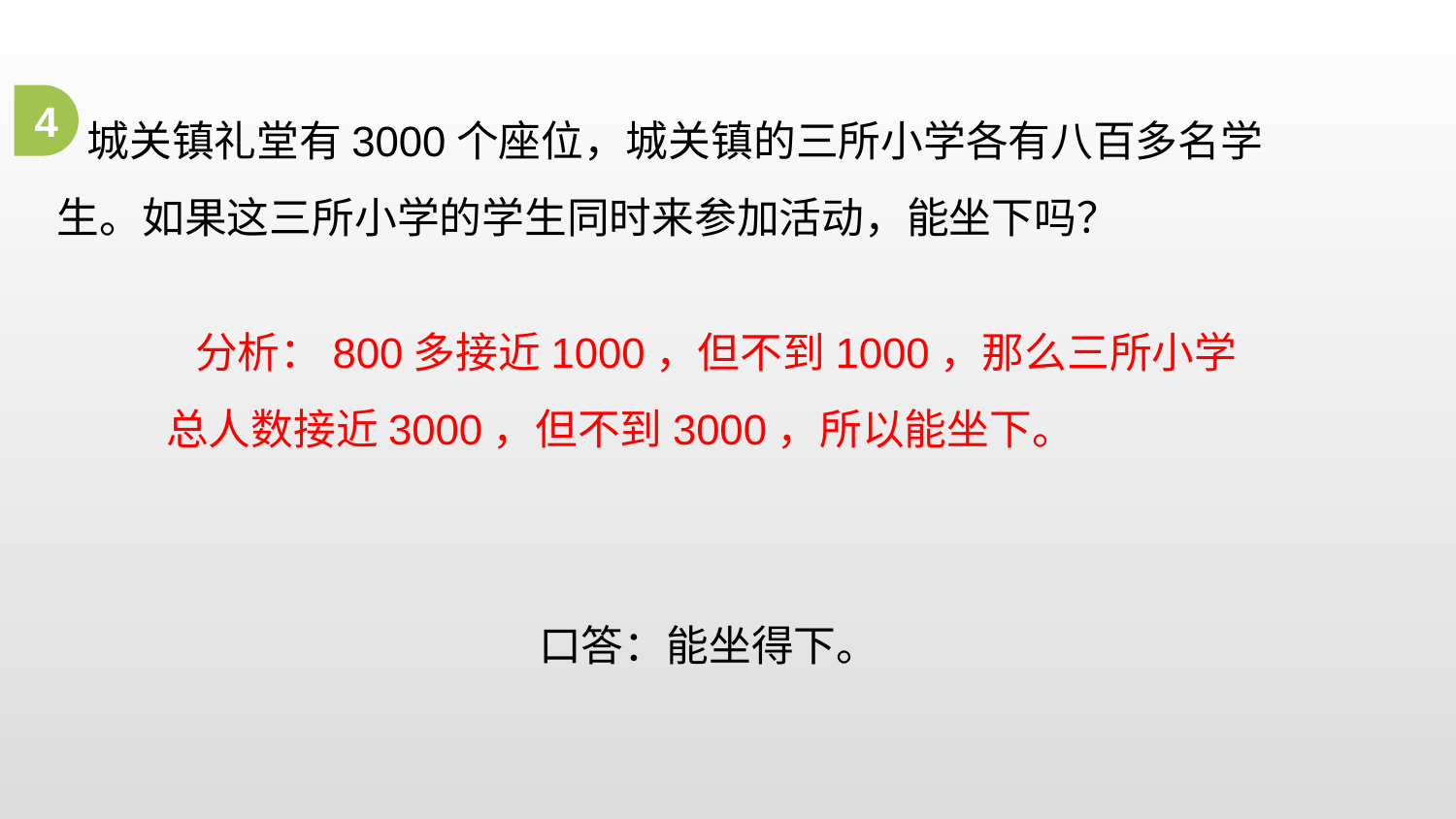

城关镇礼堂有3000个座位，城关镇的三所小学各有八百多名学生。如果这三所小学的学生同时来参加活动，能坐下吗？
4
  分析：800多接近1000，但不到1000，那么三所小学总人数接近3000，但不到3000，所以能坐下。
口答：能坐得下。